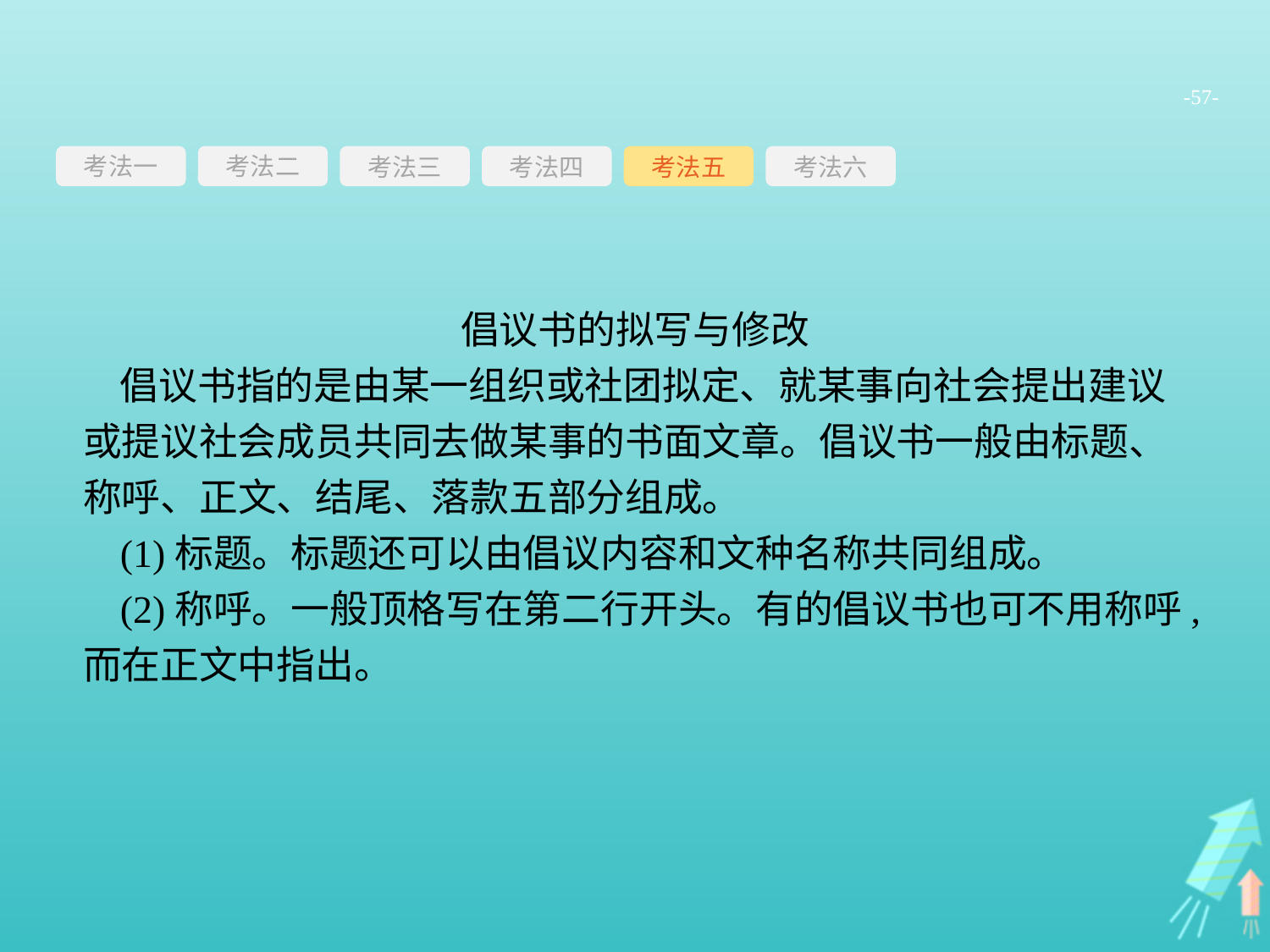

-57-
考法一
考法三
考法四
考法五
考法六
考法二
倡议书的拟写与修改
倡议书指的是由某一组织或社团拟定、就某事向社会提出建议或提议社会成员共同去做某事的书面文章。倡议书一般由标题、称呼、正文、结尾、落款五部分组成。
(1)标题。标题还可以由倡议内容和文种名称共同组成。
(2)称呼。一般顶格写在第二行开头。有的倡议书也可不用称呼,而在正文中指出。